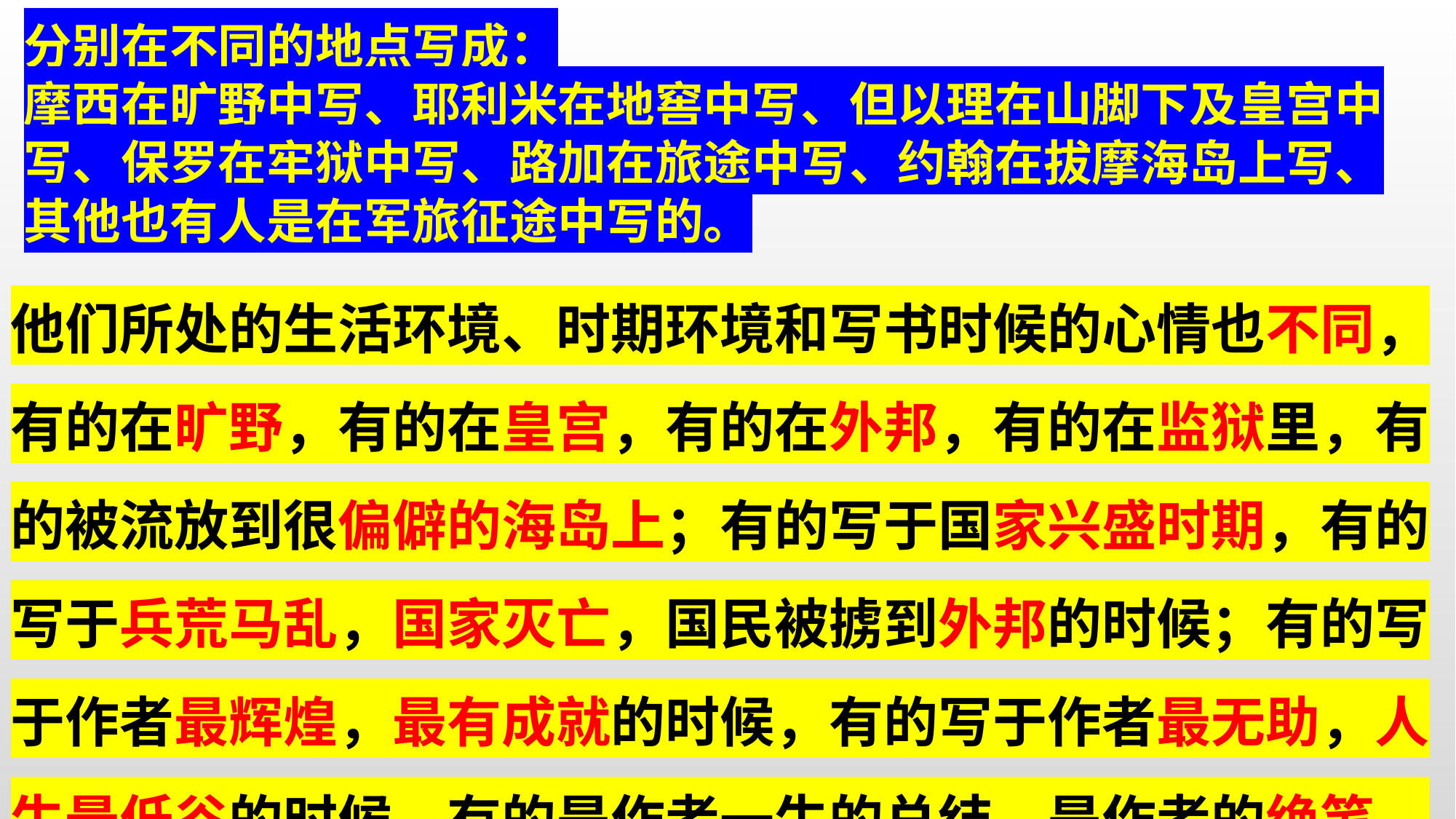

分别在不同的地点写成：
摩西在旷野中写、耶利米在地窖中写、但以理在山脚下及皇宫中写、保罗在牢狱中写、路加在旅途中写、约翰在拔摩海岛上写、其他也有人是在军旅征途中写的。
他们所处的生活环境、时期环境和写书时候的心情也不同，
有的在旷野，有的在皇宫，有的在外邦，有的在监狱里，有的被流放到很偏僻的海岛上；有的写于国家兴盛时期，有的写于兵荒马乱，国家灭亡，国民被掳到外邦的时候；有的写于作者最辉煌，最有成就的时候，有的写于作者最无助，人生最低谷的时候，有的是作者一生的总结，是作者的绝笔。